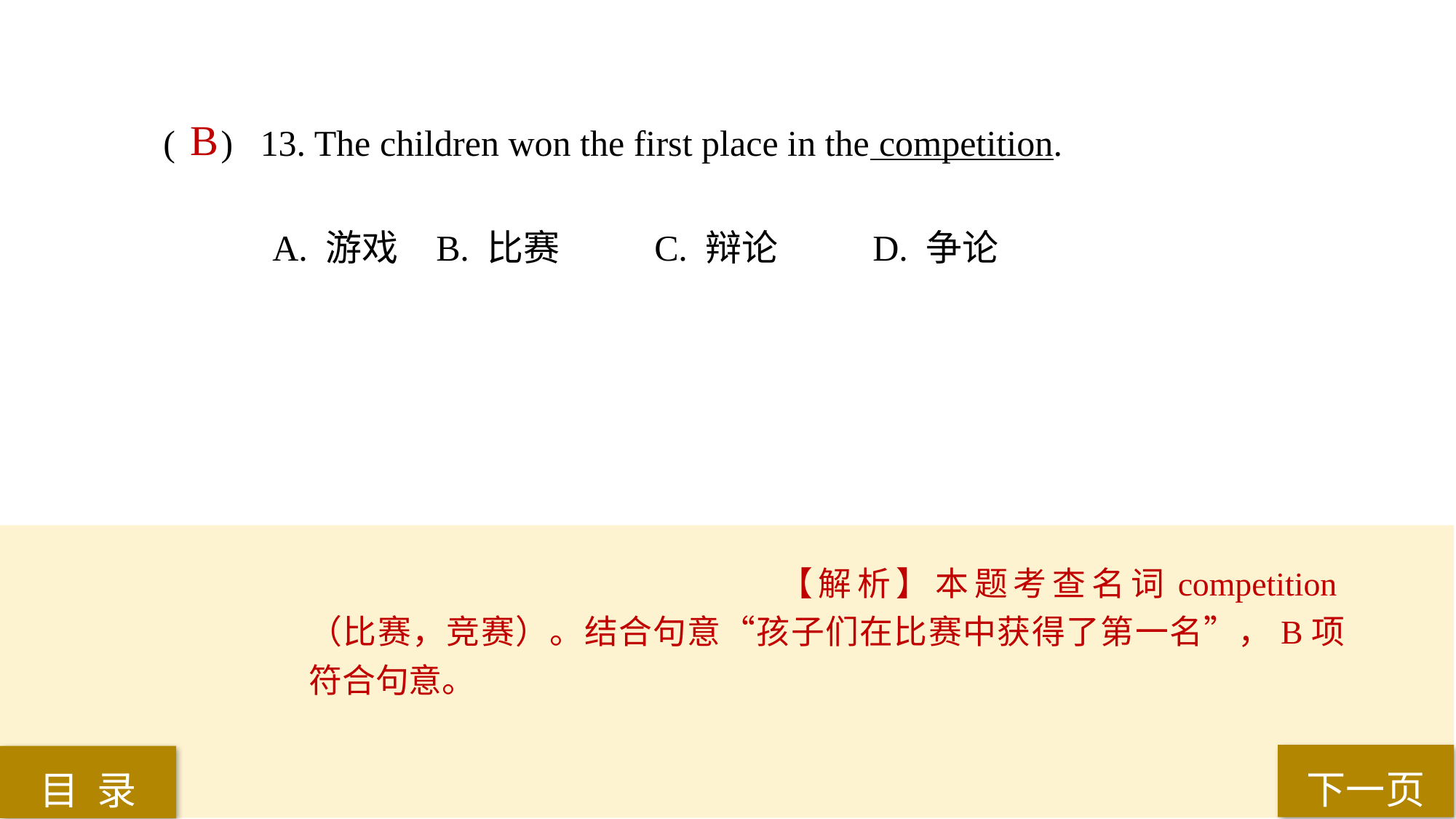

(     )   13. The children won the first place in the competition.

A. 游戏 	B. 比赛 	C. 辩论 	D. 争论
B
【解析】本题考查名词competition（比赛，竞赛）。结合句意“孩子们在比赛中获得了第一名”，B项符合句意。